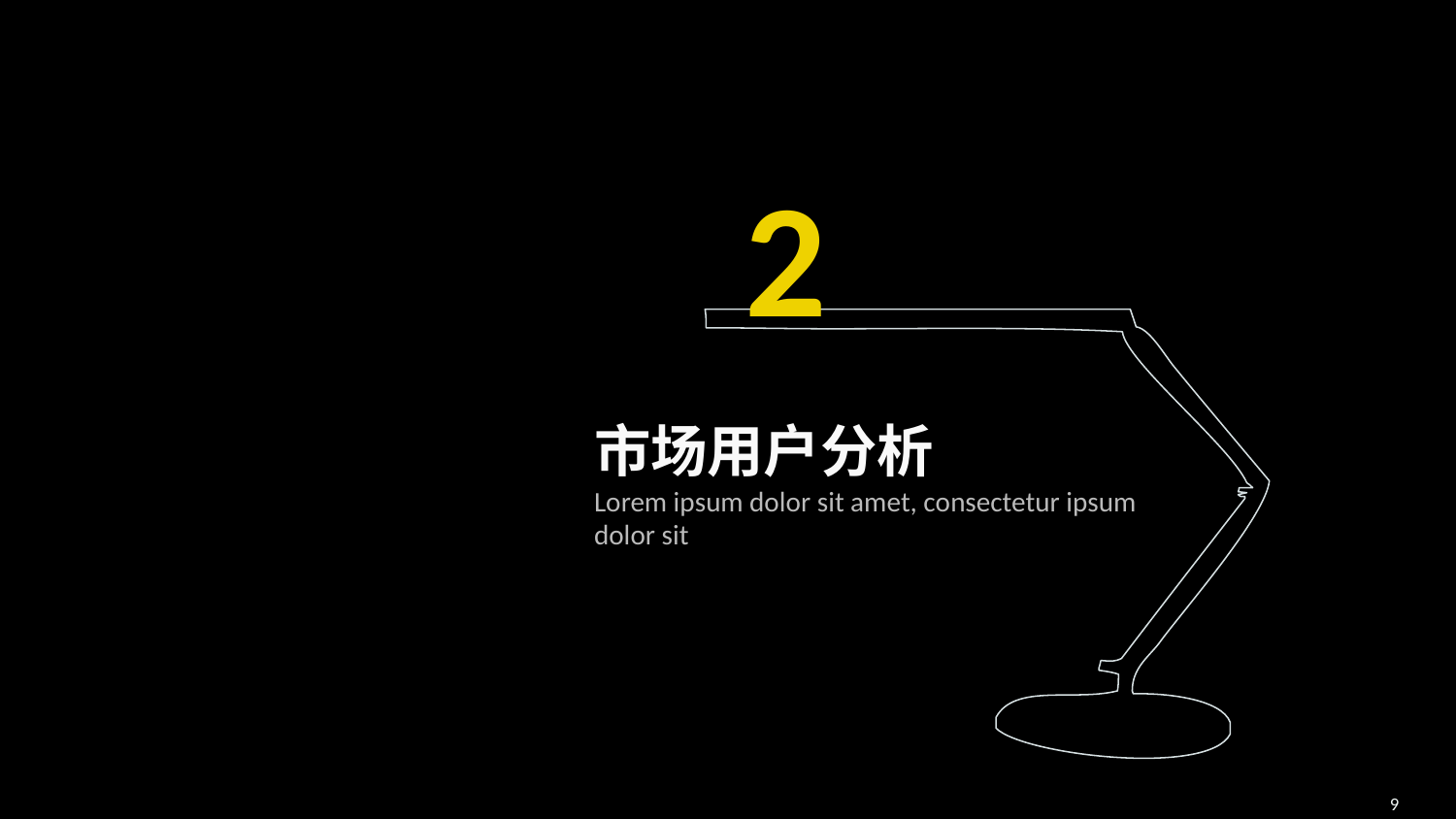

2

市场用户分析
Lorem ipsum dolor sit amet, consectetur ipsum dolor sit